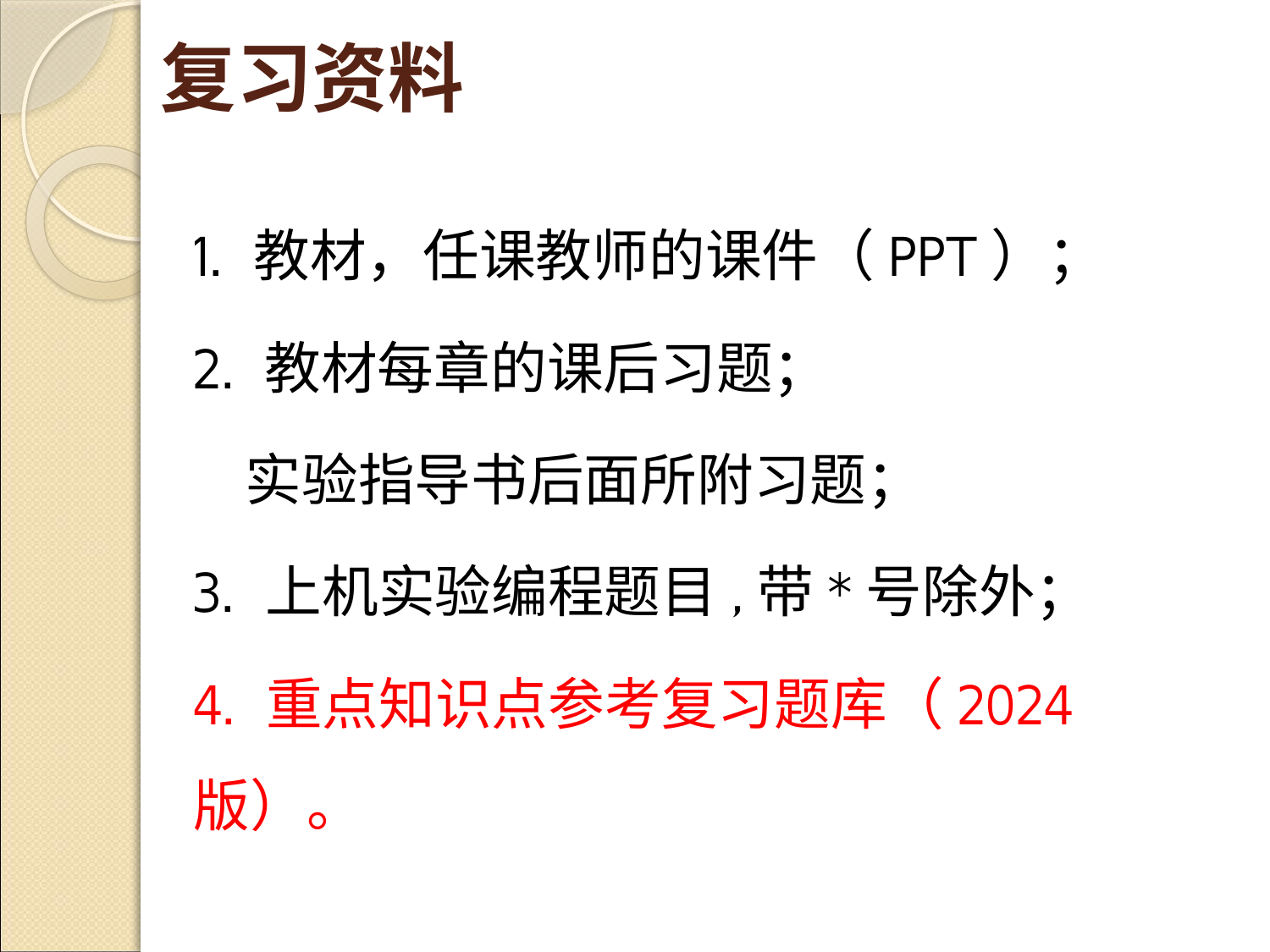

# 复习资料
1. 教材，任课教师的课件（PPT）；
2. 教材每章的课后习题；
   实验指导书后面所附习题；
3. 上机实验编程题目,带*号除外；
4. 重点知识点参考复习题库（2024版）。